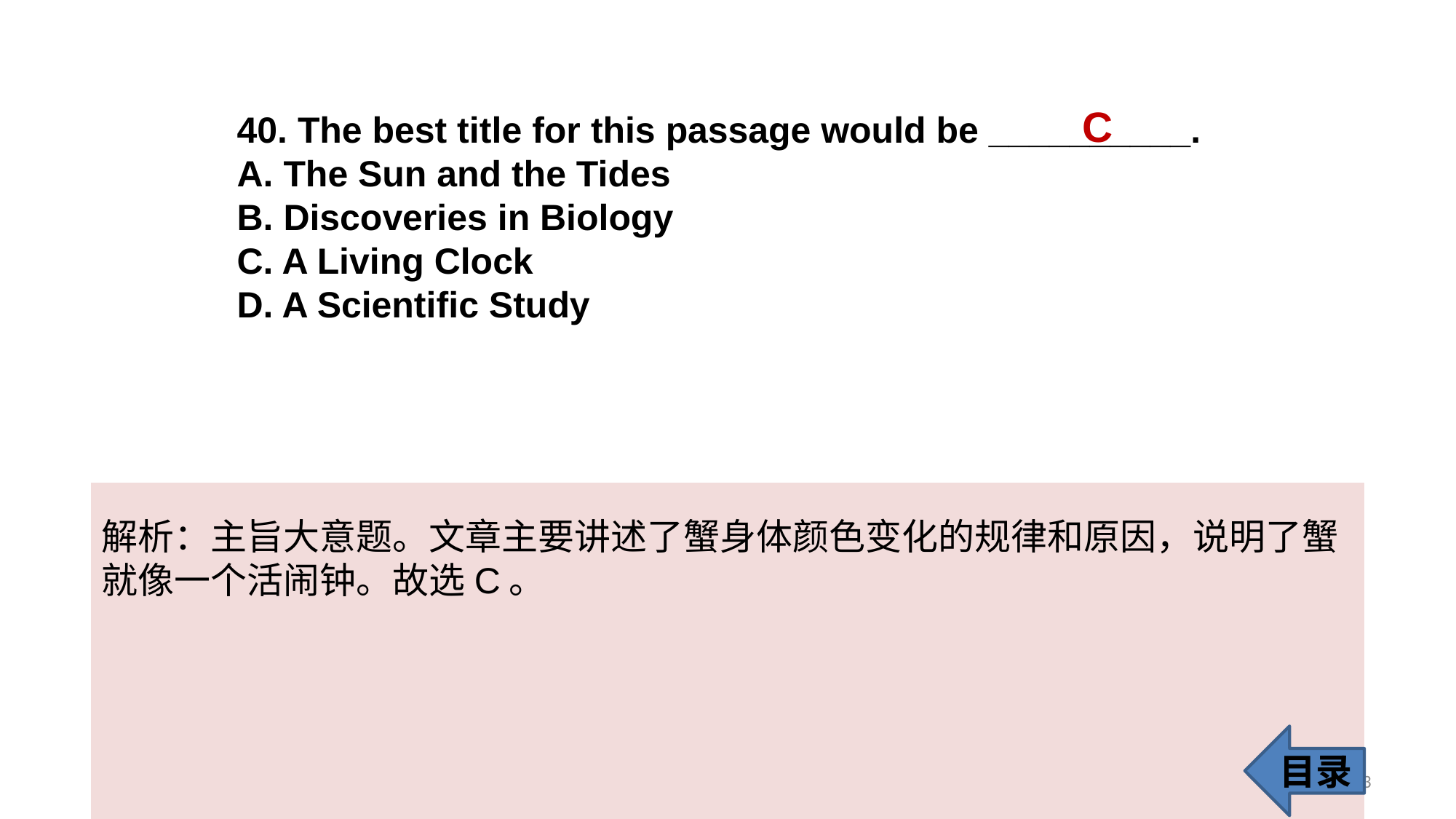

C
40. The best title for this passage would be __________.
A. The Sun and the Tides
B. Discoveries in Biology
C. A Living Clock
D. A Scientific Study

解析：主旨大意题。文章主要讲述了蟹身体颜色变化的规律和原因，说明了蟹
就像一个活闹钟。故选C。
目录
43